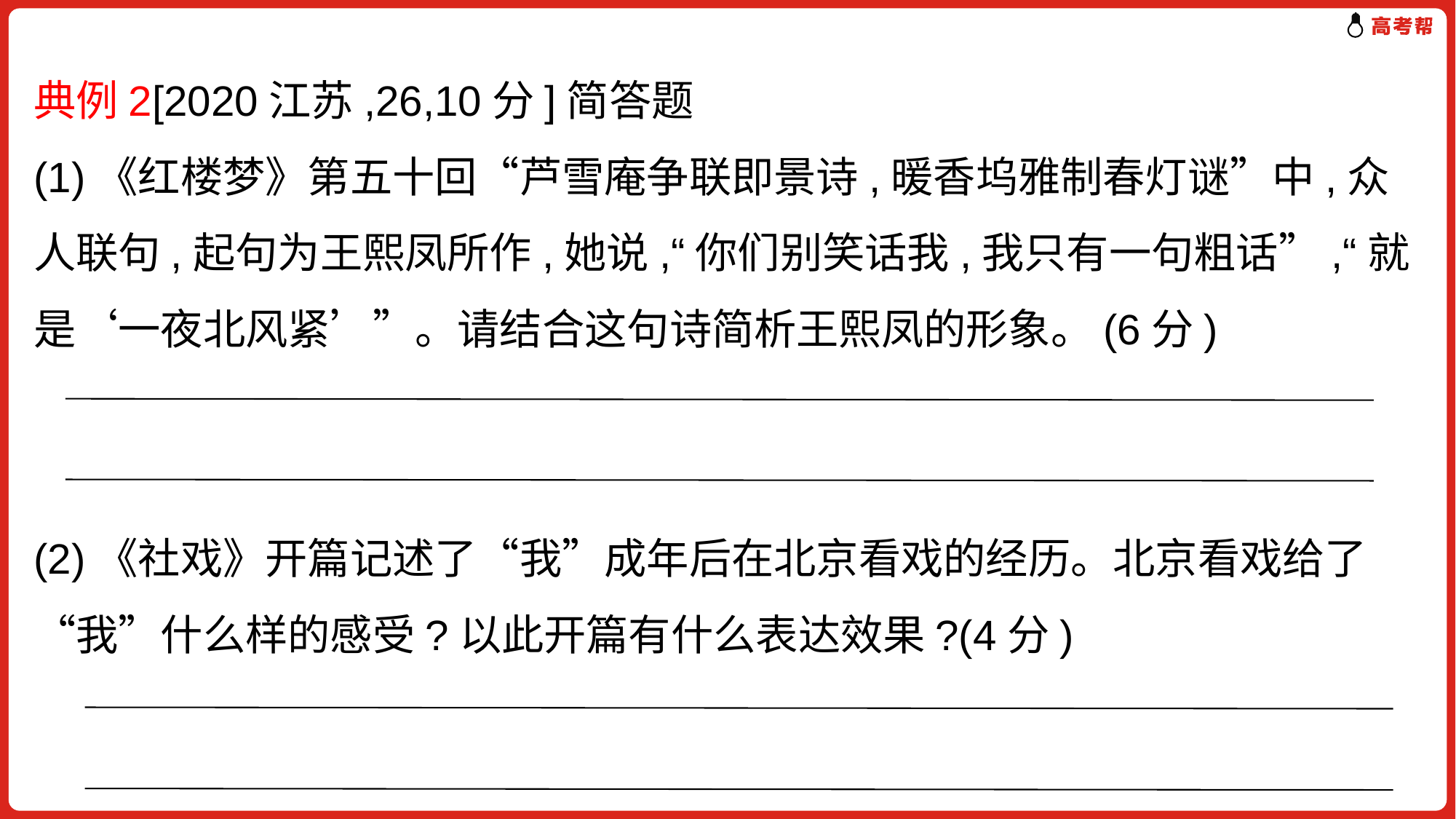

典例2[2020江苏,26,10分]简答题
(1)《红楼梦》第五十回“芦雪庵争联即景诗,暖香坞雅制春灯谜”中,众人联句,起句为王熙凤所作,她说,“你们别笑话我,我只有一句粗话”,“就是‘一夜北风紧’”。请结合这句诗简析王熙凤的形象。(6分)

(2)《社戏》开篇记述了“我”成年后在北京看戏的经历。北京看戏给了“我”什么样的感受?以此开篇有什么表达效果?(4分)